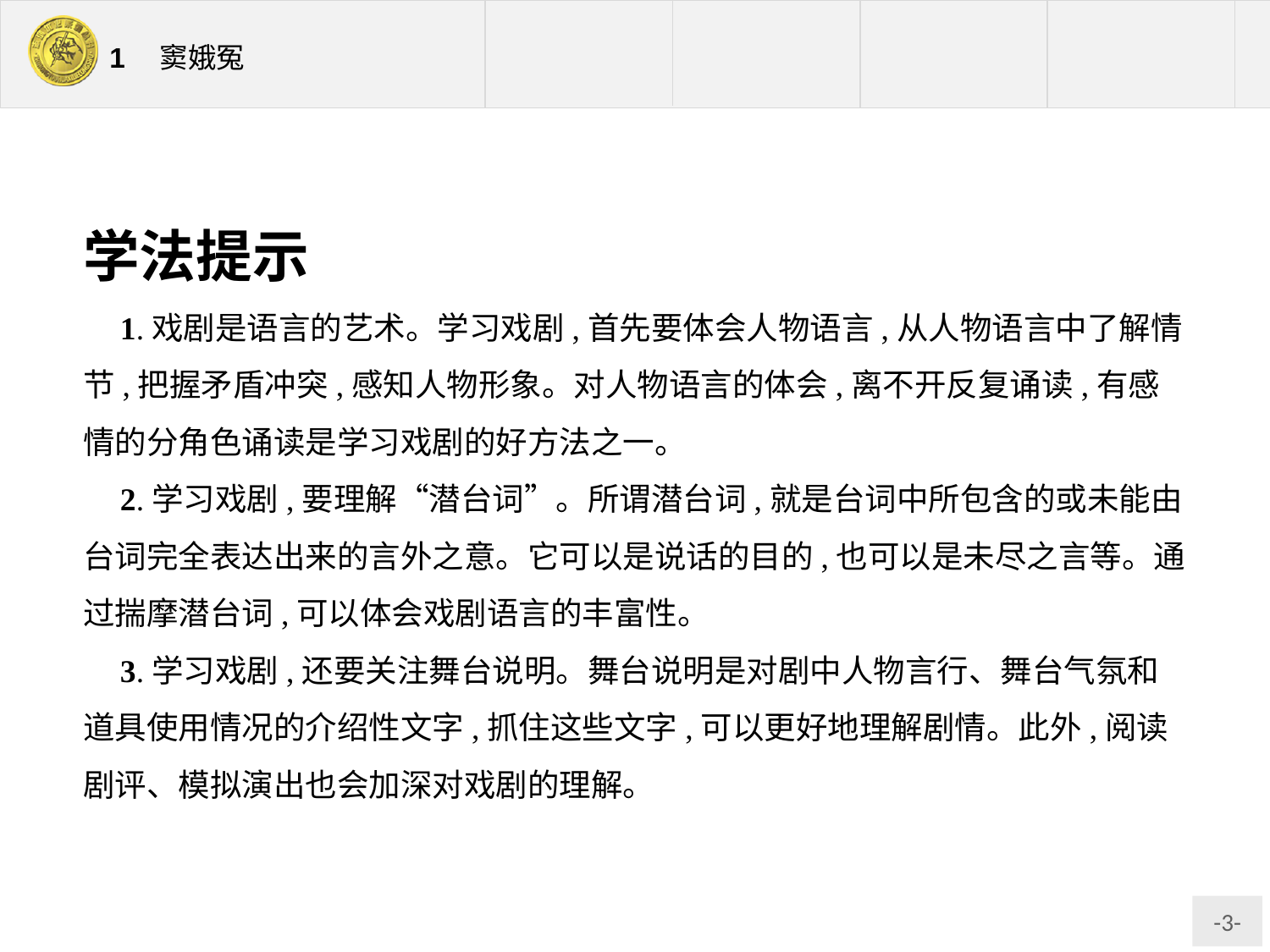

学法提示
1.戏剧是语言的艺术。学习戏剧,首先要体会人物语言,从人物语言中了解情节,把握矛盾冲突,感知人物形象。对人物语言的体会,离不开反复诵读,有感情的分角色诵读是学习戏剧的好方法之一。
2.学习戏剧,要理解“潜台词”。所谓潜台词,就是台词中所包含的或未能由台词完全表达出来的言外之意。它可以是说话的目的,也可以是未尽之言等。通过揣摩潜台词,可以体会戏剧语言的丰富性。
3.学习戏剧,还要关注舞台说明。舞台说明是对剧中人物言行、舞台气氛和道具使用情况的介绍性文字,抓住这些文字,可以更好地理解剧情。此外,阅读剧评、模拟演出也会加深对戏剧的理解。